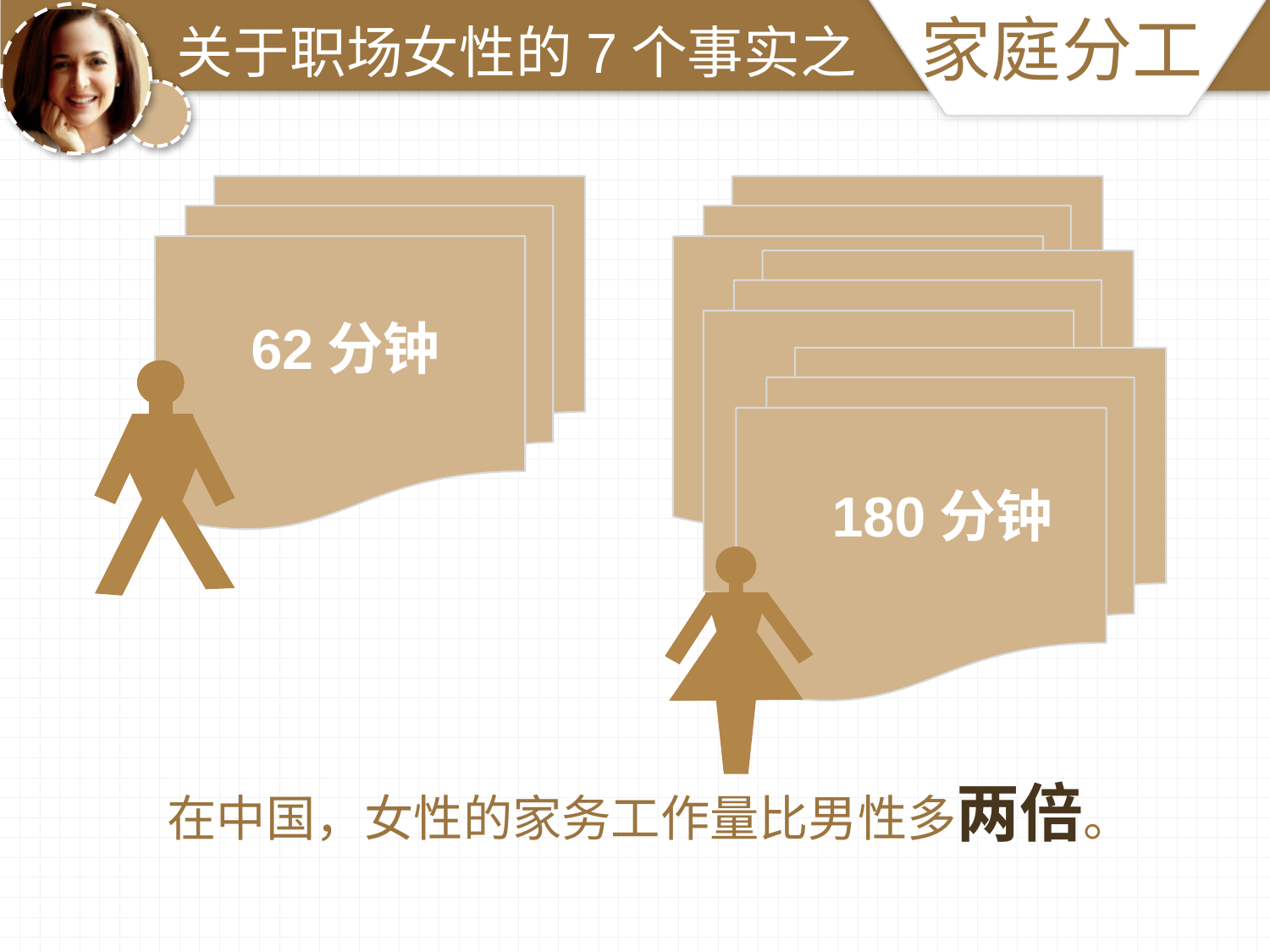

家庭分工
关于职场女性的7个事实之

62分钟

180分钟

在中国，女性的家务工作量比男性多两倍。